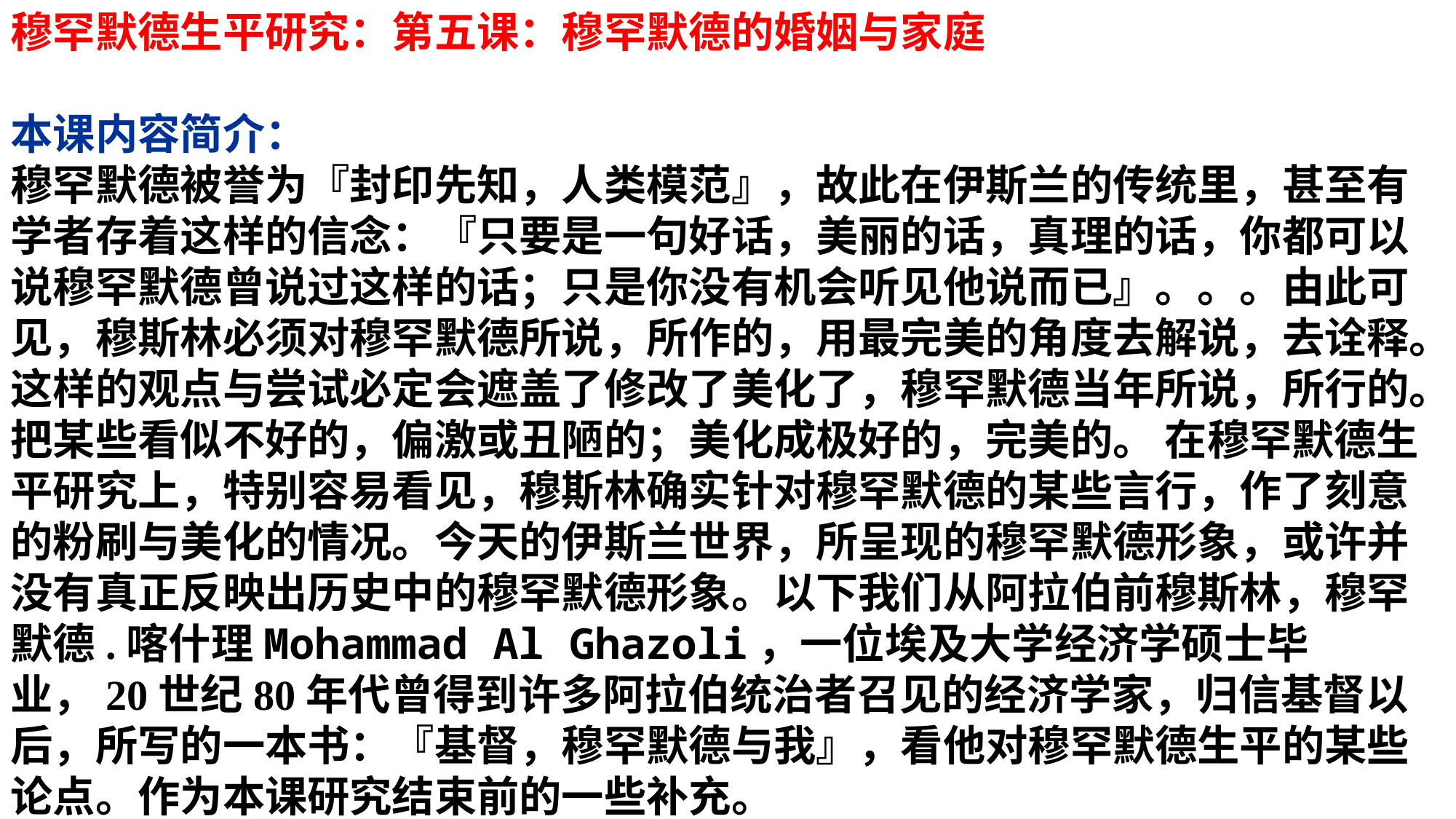

穆罕默德生平研究：第五课：穆罕默德的婚姻与家庭

本课内容简介：
穆罕默德被誉为『封印先知，人类模范』，故此在伊斯兰的传统里，甚至有学者存着这样的信念：『只要是一句好话，美丽的话，真理的话，你都可以说穆罕默德曾说过这样的话；只是你没有机会听见他说而已』。。。由此可见，穆斯林必须对穆罕默德所说，所作的，用最完美的角度去解说，去诠释。这样的观点与尝试必定会遮盖了修改了美化了，穆罕默德当年所说，所行的。把某些看似不好的，偏激或丑陋的；美化成极好的，完美的。 在穆罕默德生平研究上，特别容易看见，穆斯林确实针对穆罕默德的某些言行，作了刻意的粉刷与美化的情况。今天的伊斯兰世界，所呈现的穆罕默德形象，或许并没有真正反映出历史中的穆罕默德形象。以下我们从阿拉伯前穆斯林，穆罕默德.喀什理Mohammad Al Ghazoli，一位埃及大学经济学硕士毕业，20世纪80年代曾得到许多阿拉伯统治者召见的经济学家，归信基督以后，所写的一本书：『基督，穆罕默德与我』，看他对穆罕默德生平的某些论点。作为本课研究结束前的一些补充。